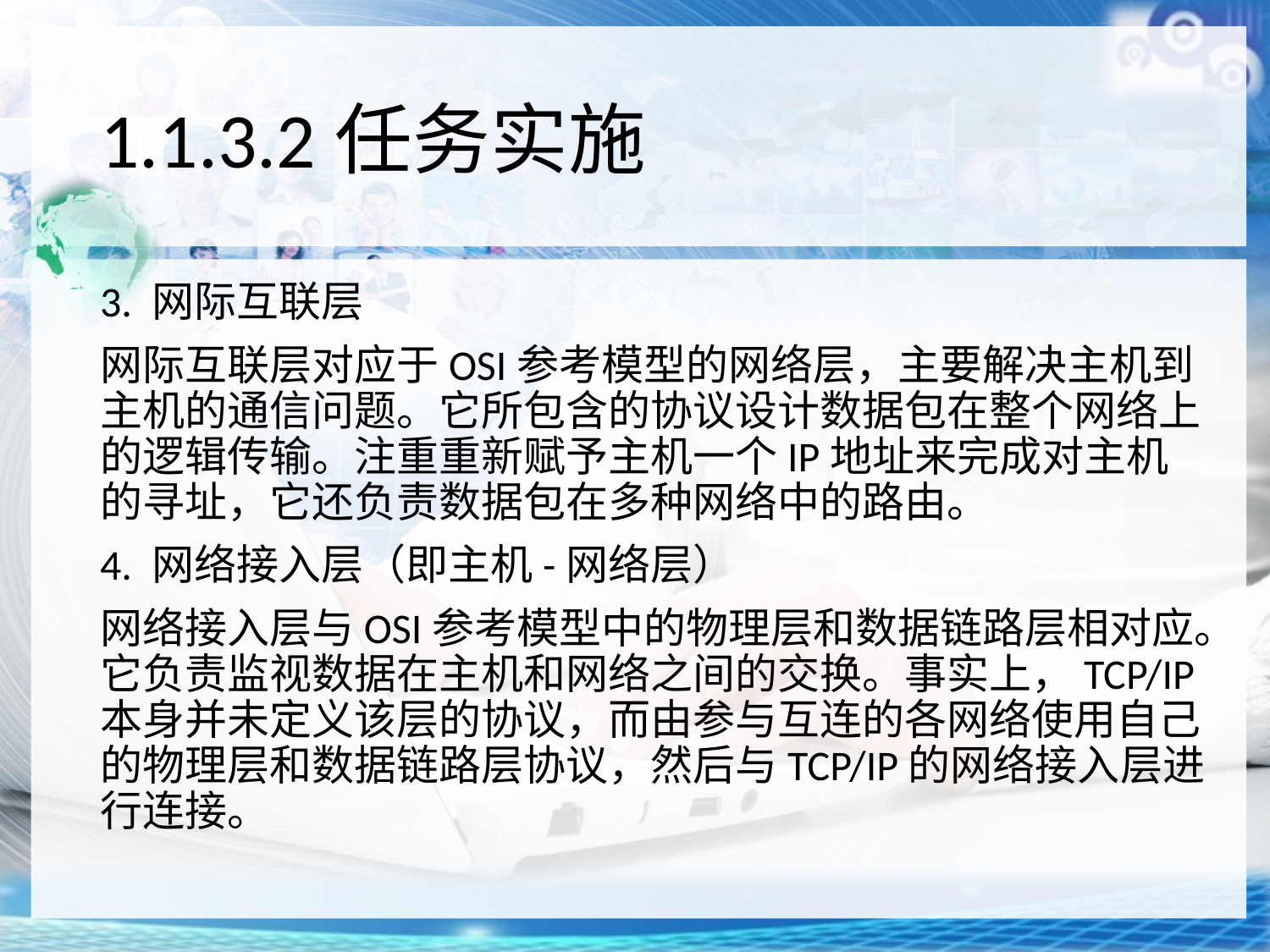

1.1.3.2任务实施
3. 网际互联层
网际互联层对应于OSI参考模型的网络层，主要解决主机到主机的通信问题。它所包含的协议设计数据包在整个网络上的逻辑传输。注重重新赋予主机一个IP地址来完成对主机的寻址，它还负责数据包在多种网络中的路由。
4. 网络接入层（即主机-网络层）
网络接入层与OSI参考模型中的物理层和数据链路层相对应。它负责监视数据在主机和网络之间的交换。事实上，TCP/IP本身并未定义该层的协议，而由参与互连的各网络使用自己的物理层和数据链路层协议，然后与TCP/IP的网络接入层进行连接。